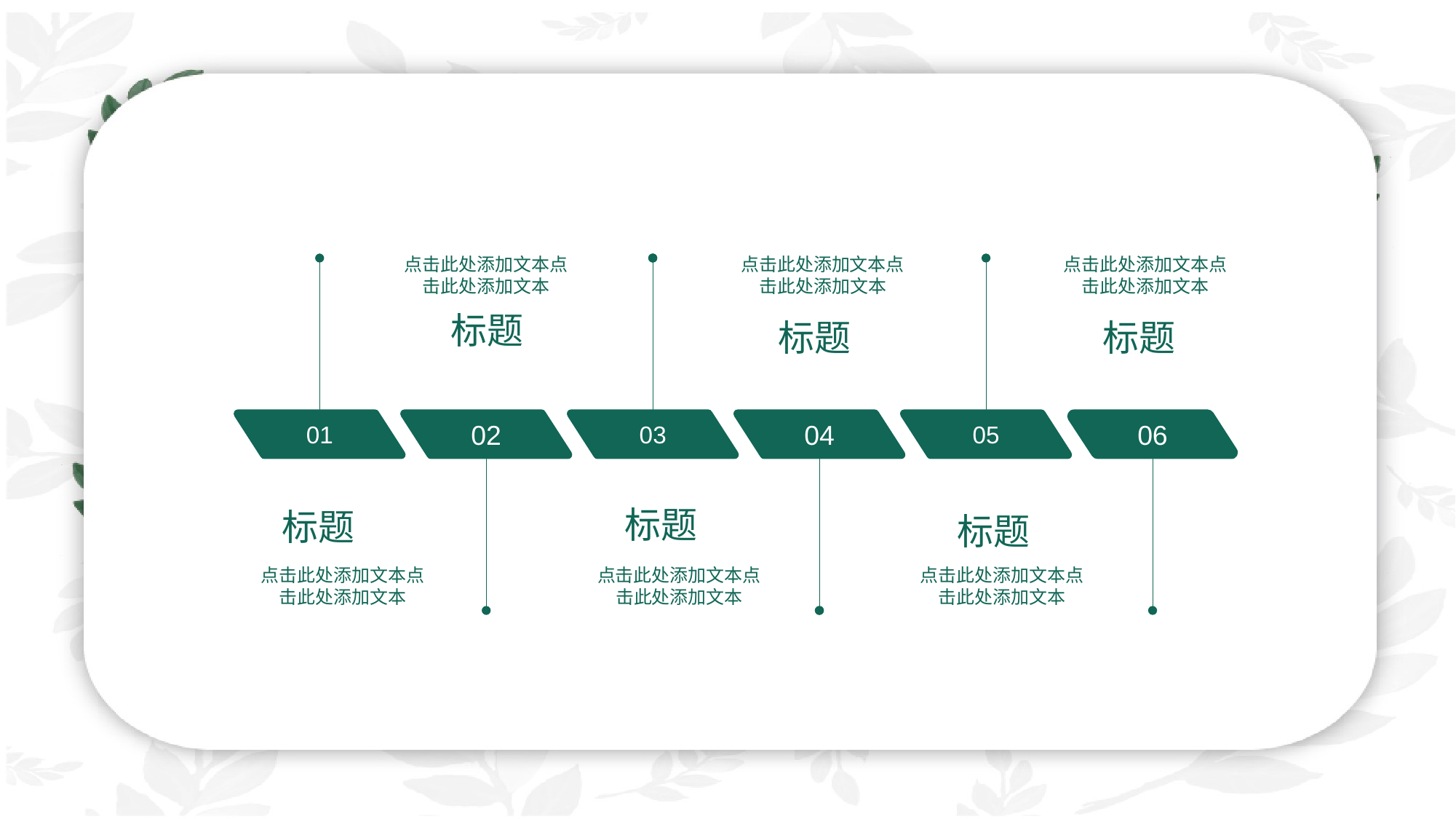

点击此处添加文本点击此处添加文本
点击此处添加文本点击此处添加文本
点击此处添加文本点击此处添加文本
标题
标题
标题
01
02
03
04
05
06
标题
标题
标题
点击此处添加文本点击此处添加文本
点击此处添加文本点击此处添加文本
点击此处添加文本点击此处添加文本